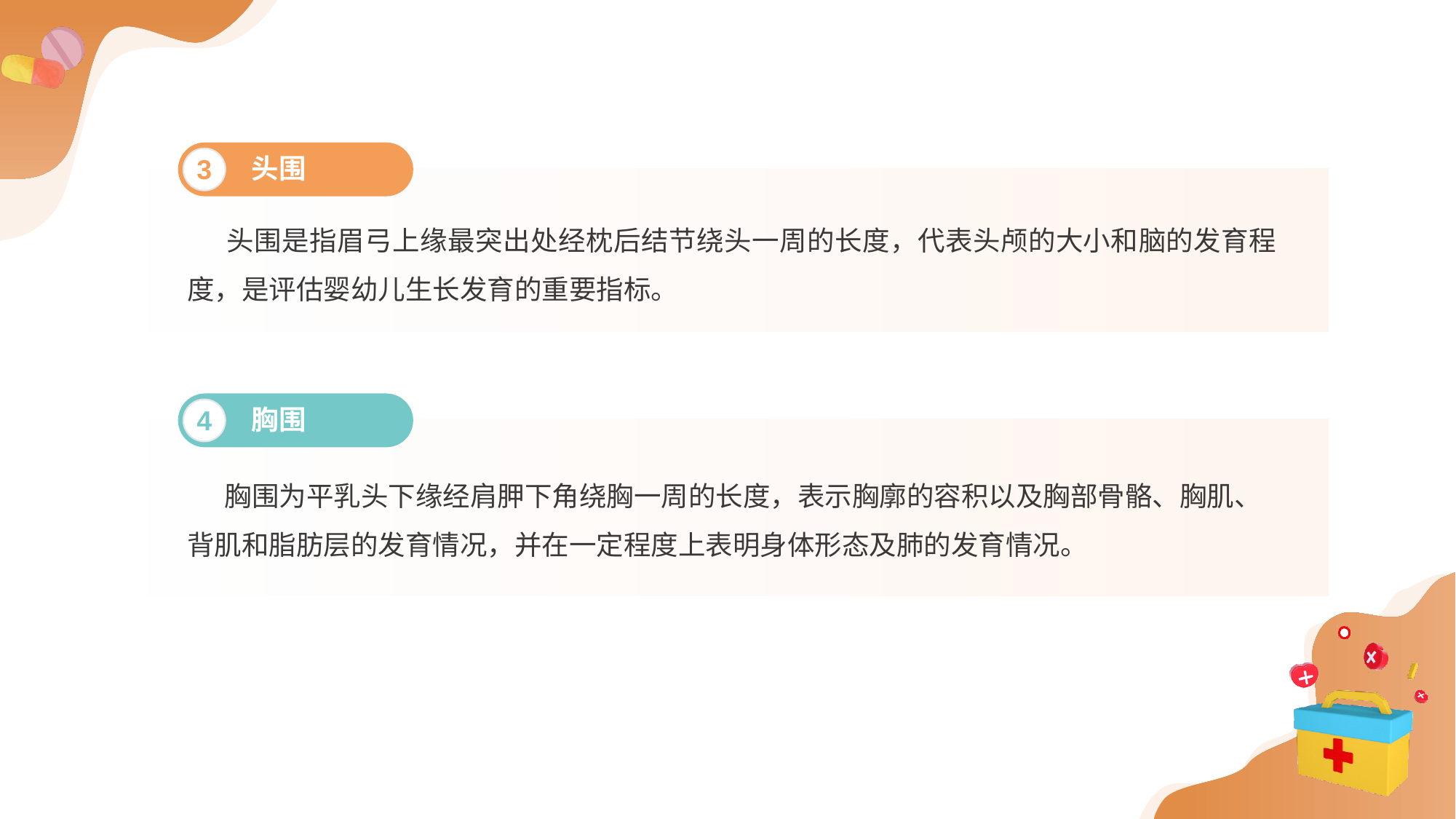

头围

3

     头围是指眉弓上缘最突出处经枕后结节绕头一周的长度，代表头颅的大小和脑的发育程度，是评估婴幼儿生长发育的重要指标。

胸围

4

     胸围为平乳头下缘经肩胛下角绕胸一周的长度，表示胸廓的容积以及胸部骨骼、胸肌、
背肌和脂肪层的发育情况，并在一定程度上表明身体形态及肺的发育情况。